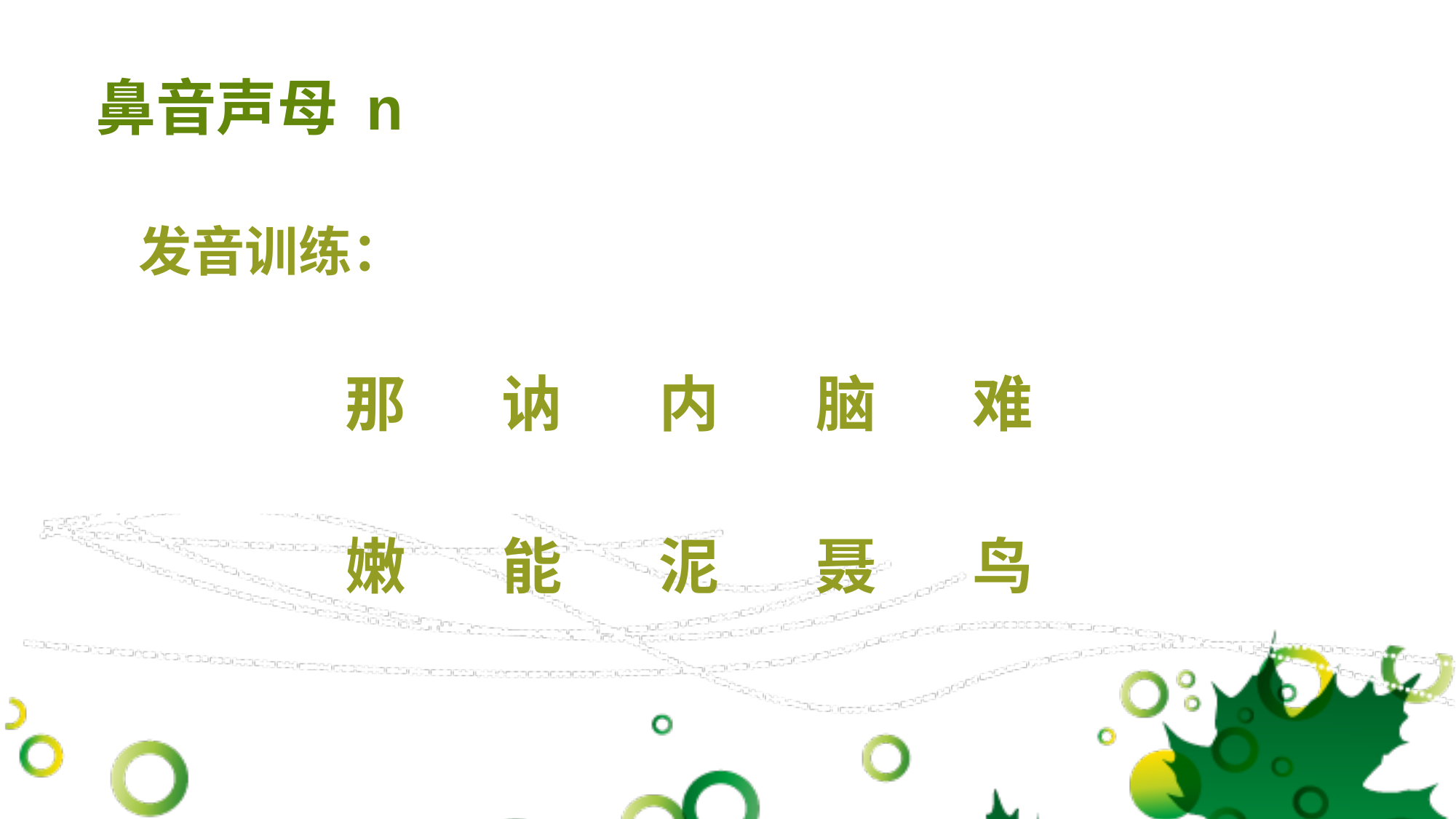

# 鼻音声母 n
发音训练：
那
讷
内
脑
难
嫩
能
泥
聂
鸟